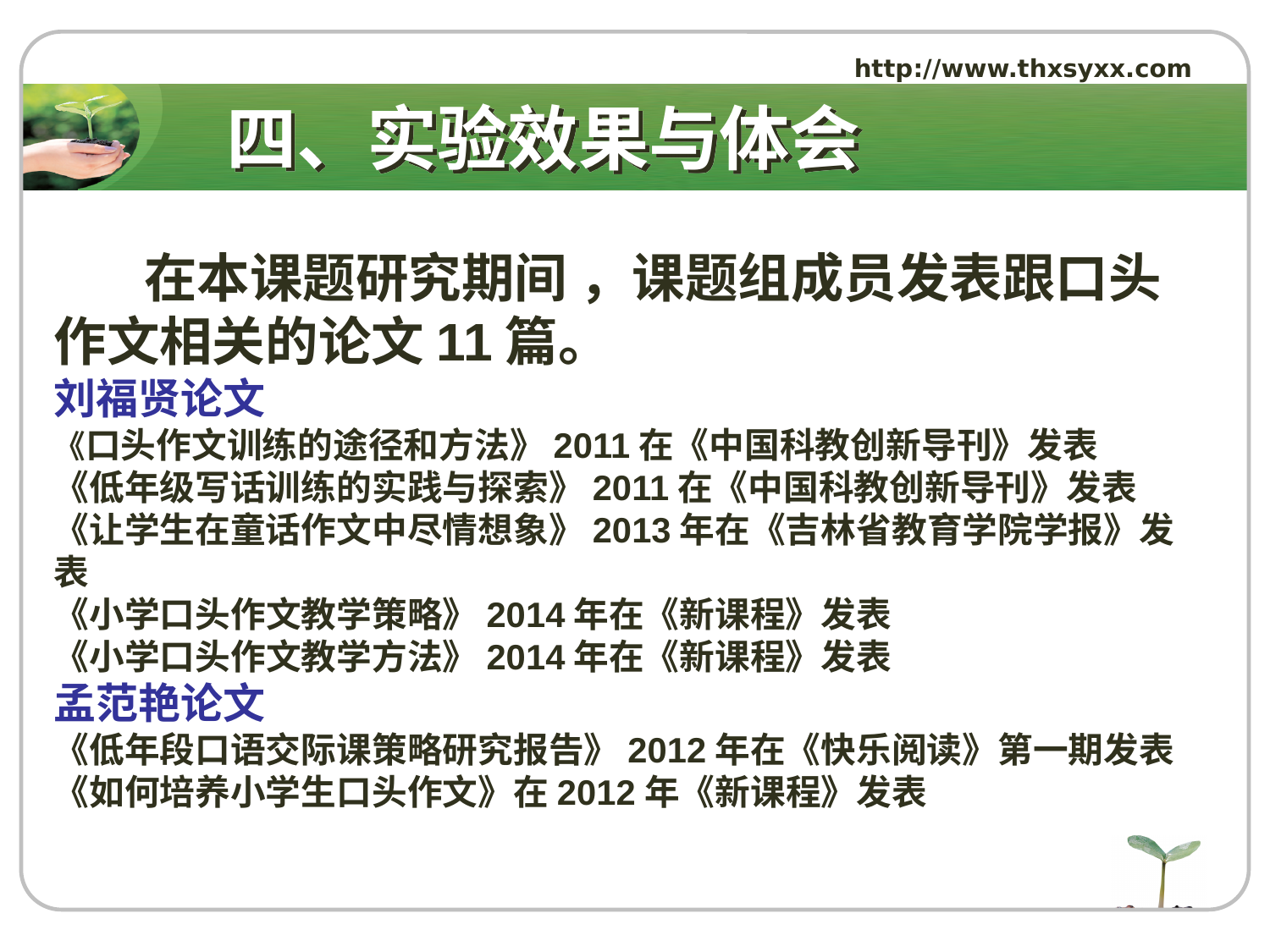

http://www.thxsyxx.com
# 四、实验效果与体会
       在本课题研究期间 ，课题组成员发表跟口头作文相关的论文11篇。
刘福贤论文
《口头作文训练的途径和方法》2011在《中国科教创新导刊》发表
《低年级写话训练的实践与探索》2011在《中国科教创新导刊》发表
《让学生在童话作文中尽情想象》2013年在《吉林省教育学院学报》发表
《小学口头作文教学策略》2014年在《新课程》发表
《小学口头作文教学方法》2014年在《新课程》发表
孟范艳论文
《低年段口语交际课策略研究报告》2012年在《快乐阅读》第一期发表
《如何培养小学生口头作文》在2012年《新课程》发表